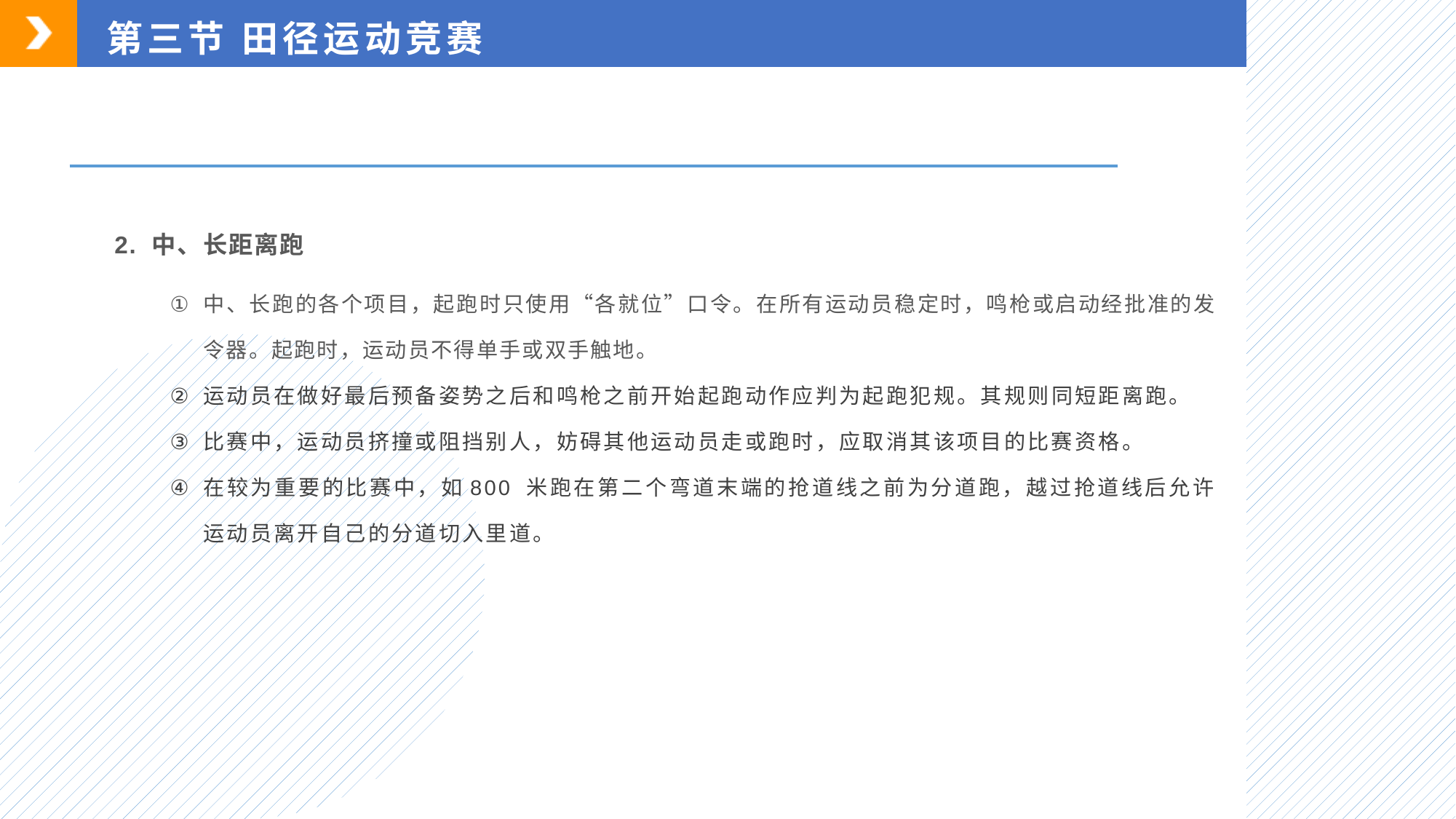

第三节 田径运动竞赛
2. 中、长距离跑
中、长跑的各个项目，起跑时只使用“各就位”口令。在所有运动员稳定时，鸣枪或启动经批准的发令器。起跑时，运动员不得单手或双手触地。
运动员在做好最后预备姿势之后和鸣枪之前开始起跑动作应判为起跑犯规。其规则同短距离跑。
比赛中，运动员挤撞或阻挡别人，妨碍其他运动员走或跑时，应取消其该项目的比赛资格。
在较为重要的比赛中，如800 米跑在第二个弯道末端的抢道线之前为分道跑，越过抢道线后允许运动员离开自己的分道切入里道。